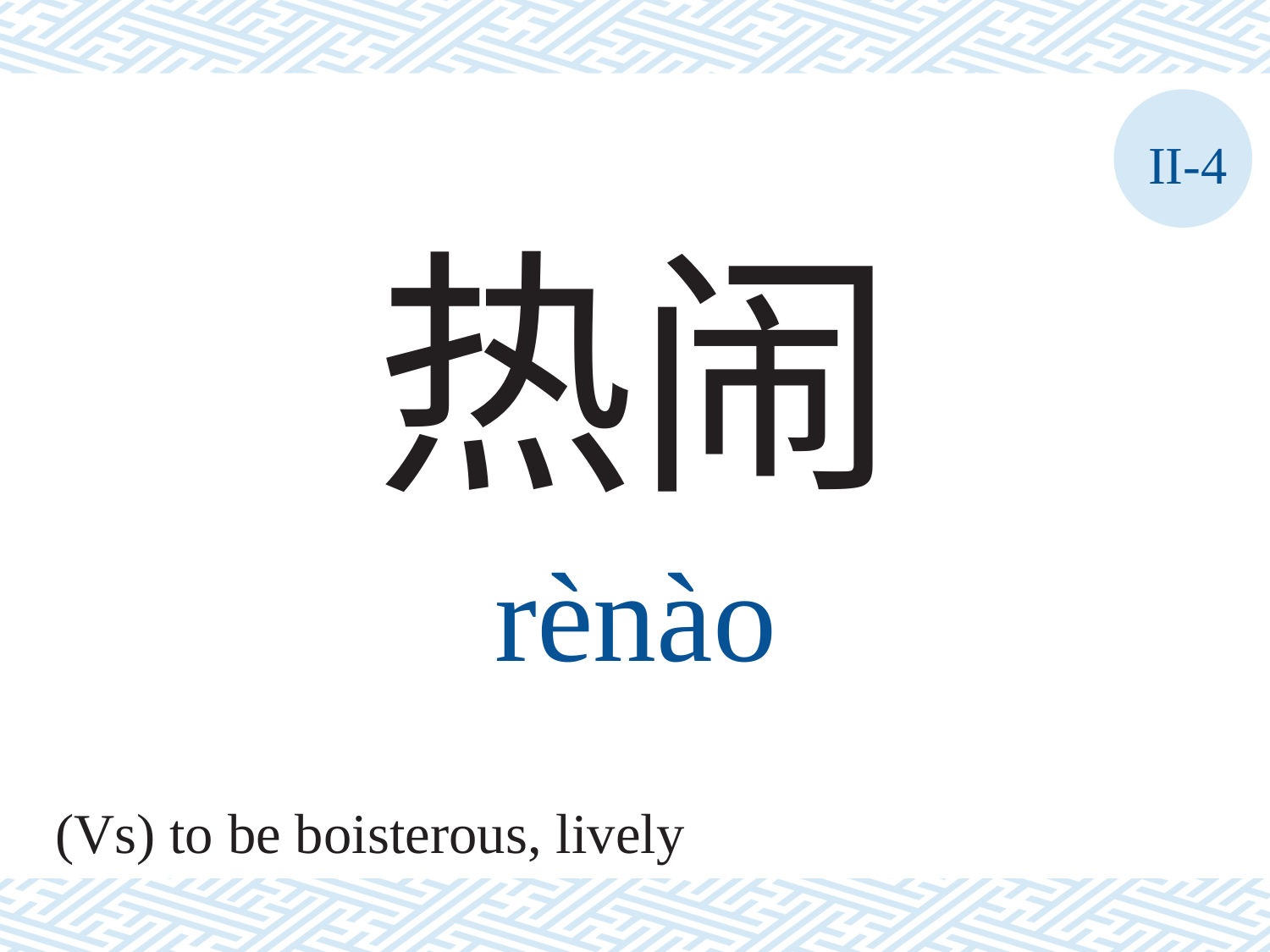

II-4
热闹
rènào
(Vs) to be boisterous, lively